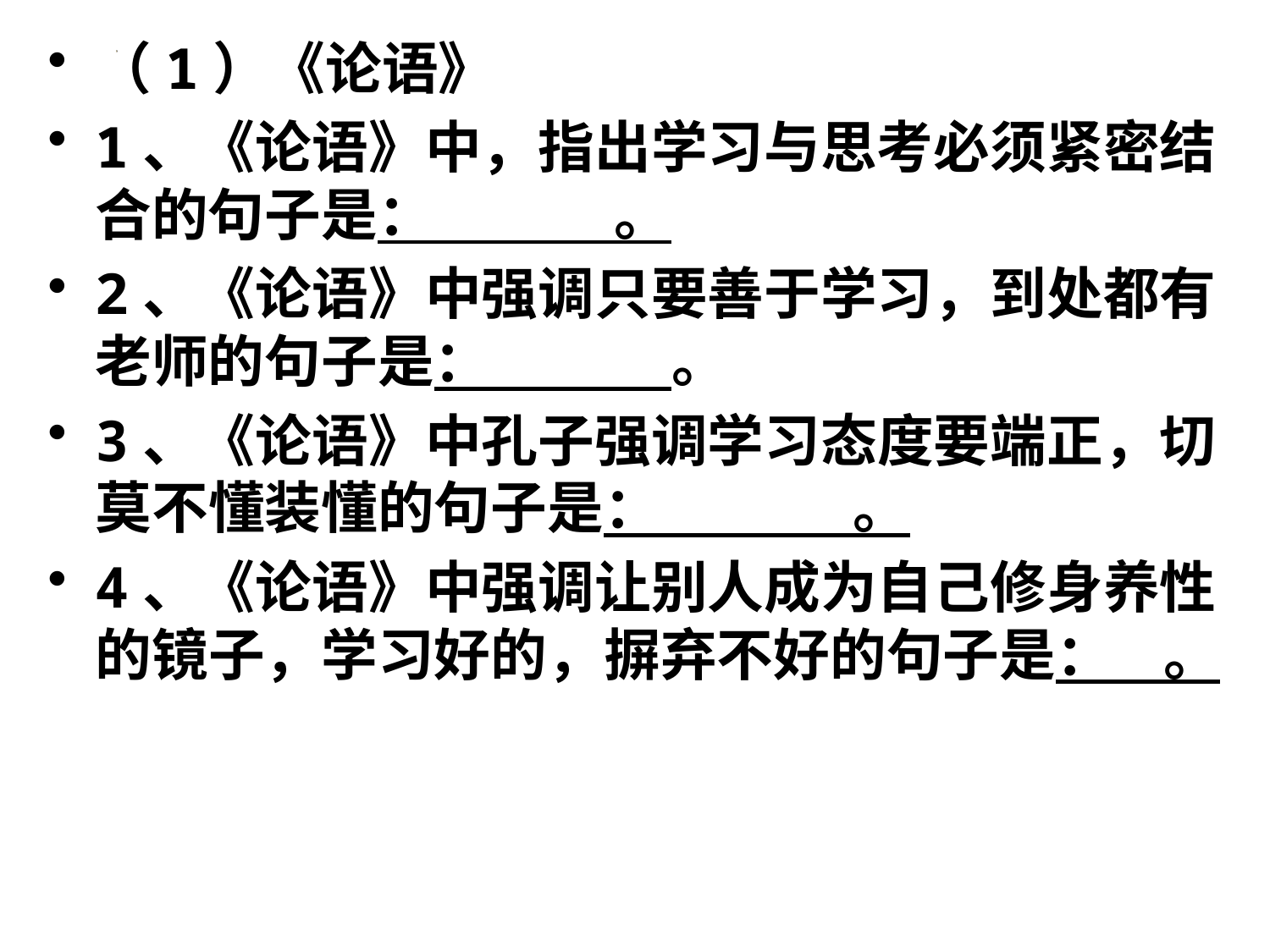

（1）《论语》
1、《论语》中，指出学习与思考必须紧密结合的句子是：              。
2、《论语》中强调只要善于学习，到处都有老师的句子是：              。
3、《论语》中孔子强调学习态度要端正，切莫不懂装懂的句子是：               。
4、《论语》中强调让别人成为自己修身养性的镜子，学习好的，摒弃不好的句子是：    。
#